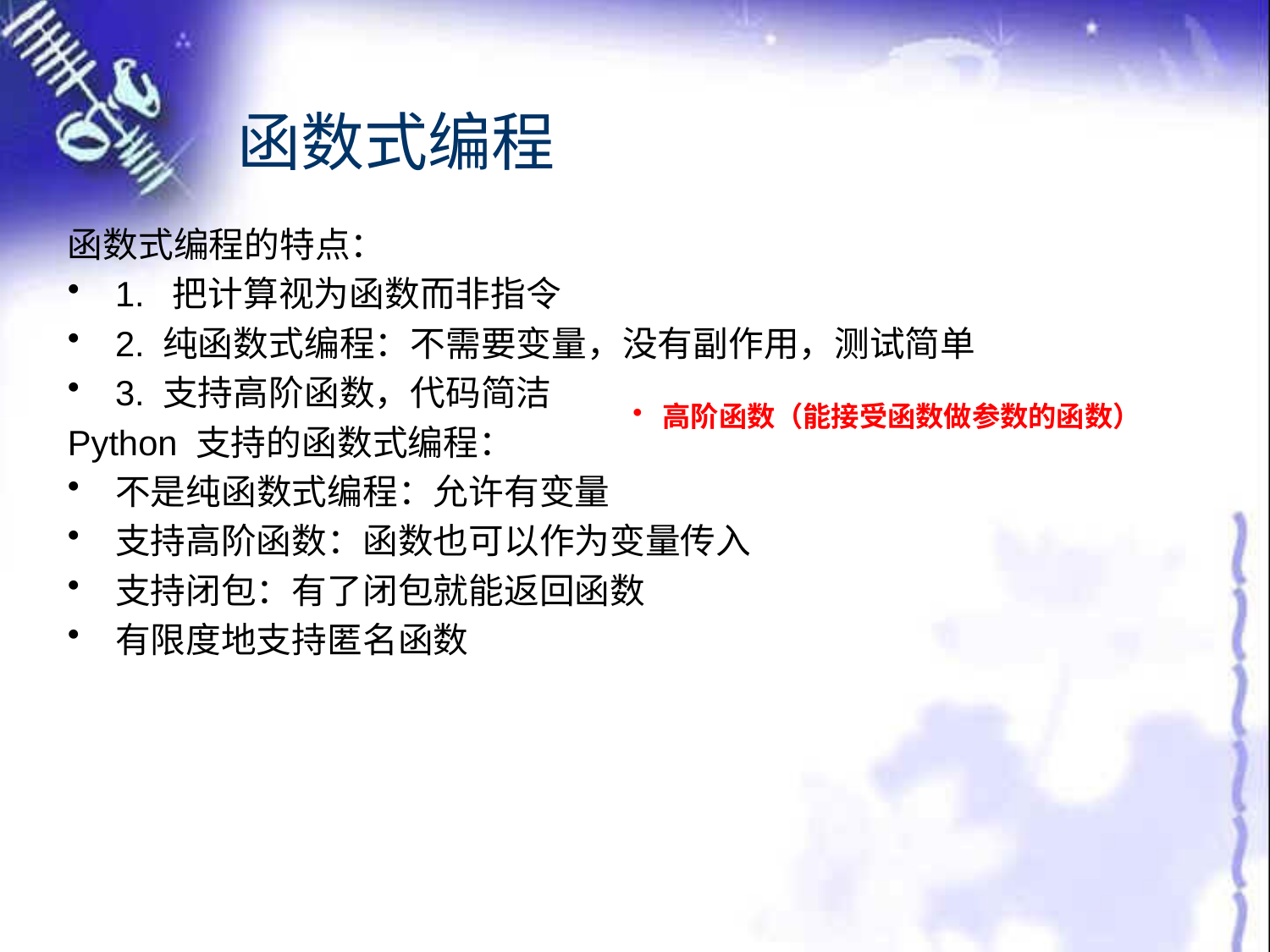

# 函数式编程
函数式编程的特点：
1.  把计算视为函数而非指令
2. 纯函数式编程：不需要变量，没有副作用，测试简单
3. 支持高阶函数，代码简洁
Python 支持的函数式编程：
不是纯函数式编程：允许有变量
支持高阶函数：函数也可以作为变量传入
支持闭包：有了闭包就能返回函数
有限度地支持匿名函数
高阶函数（能接受函数做参数的函数）